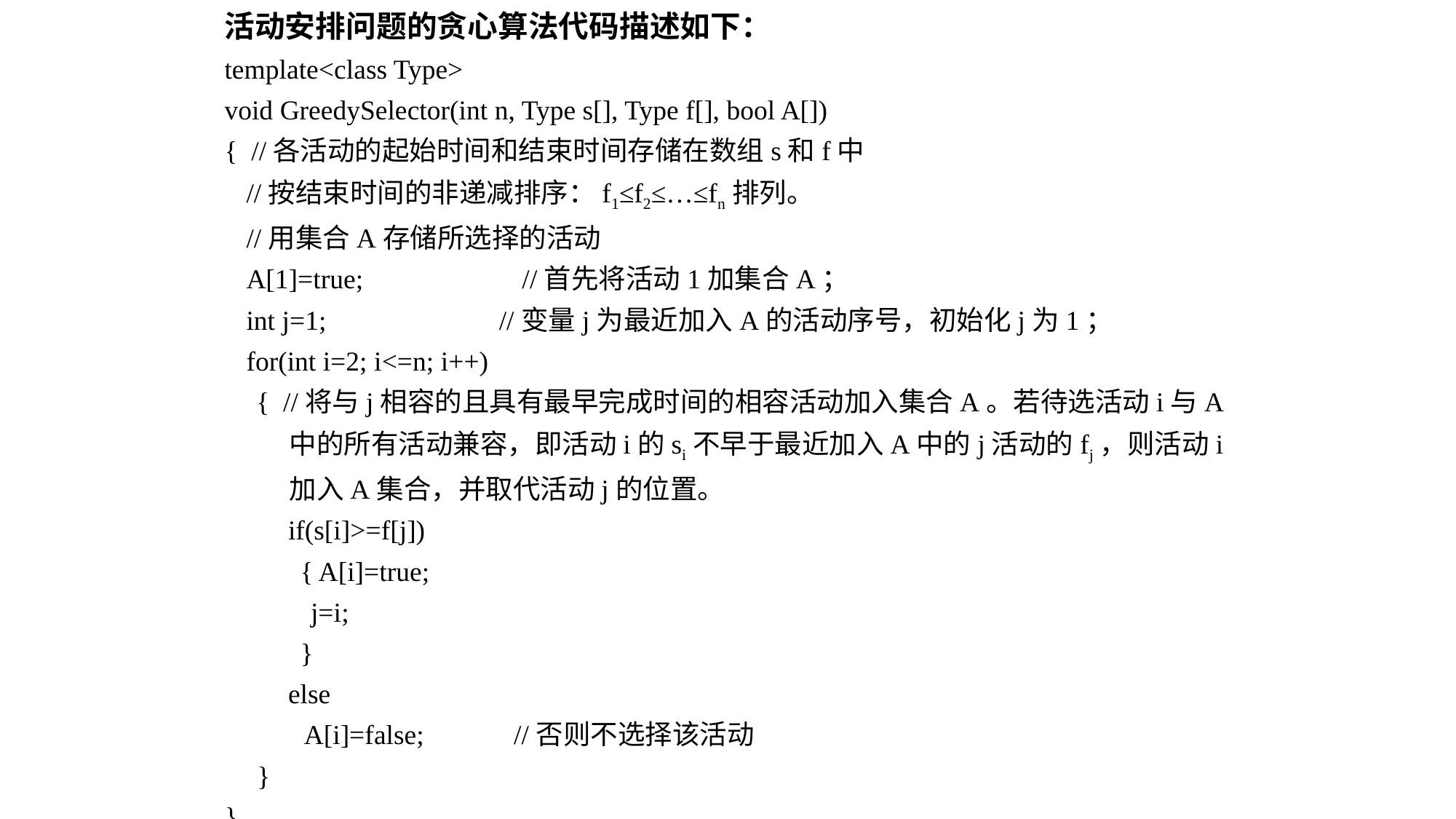

活动安排问题的贪心算法代码描述如下：
template<class Type>
void GreedySelector(int n, Type s[], Type f[], bool A[])
{  //各活动的起始时间和结束时间存储在数组s和f中
//按结束时间的非递减排序：f1≤f2≤…≤fn排列。
//用集合A存储所选择的活动
A[1]=true;                       //首先将活动1加集合A；
int j=1;                         //变量j为最近加入A的活动序号，初始化j为1；
for(int i=2; i<=n; i++)
{  //将与j相容的且具有最早完成时间的相容活动加入集合A。若待选活动i与A中的所有活动兼容，即活动i的si不早于最近加入A中的j活动的fj，则活动i加入A集合，并取代活动j的位置。
if(s[i]>=f[j])
{ A[i]=true;
j=i;
}
else
A[i]=false;             //否则不选择该活动
}
}